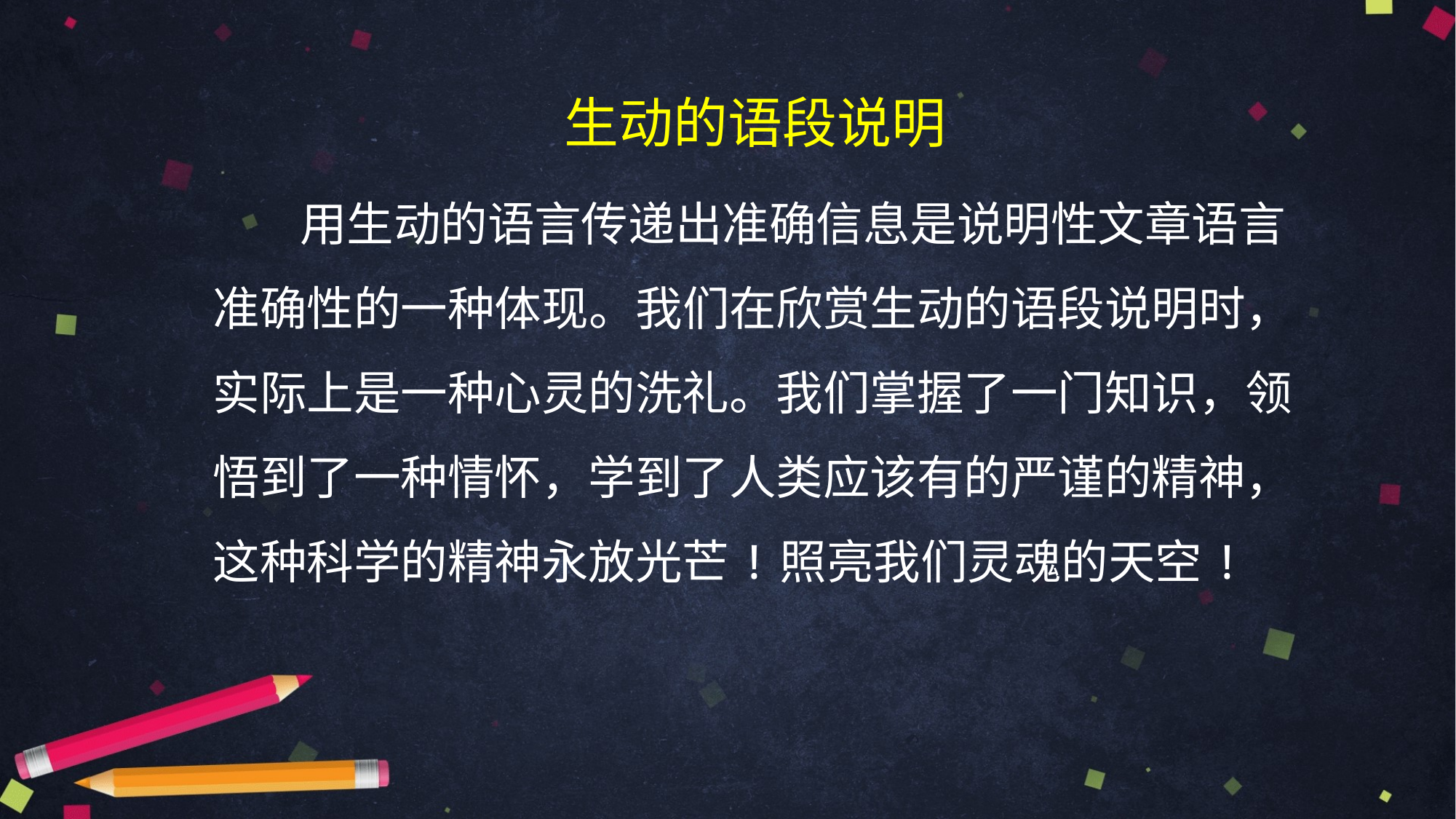

生动的语段说明
  用生动的语言传递出准确信息是说明性文章语言准确性的一种体现。我们在欣赏生动的语段说明时，实际上是一种心灵的洗礼。我们掌握了一门知识，领悟到了一种情怀，学到了人类应该有的严谨的精神，这种科学的精神永放光芒!照亮我们灵魂的天空!